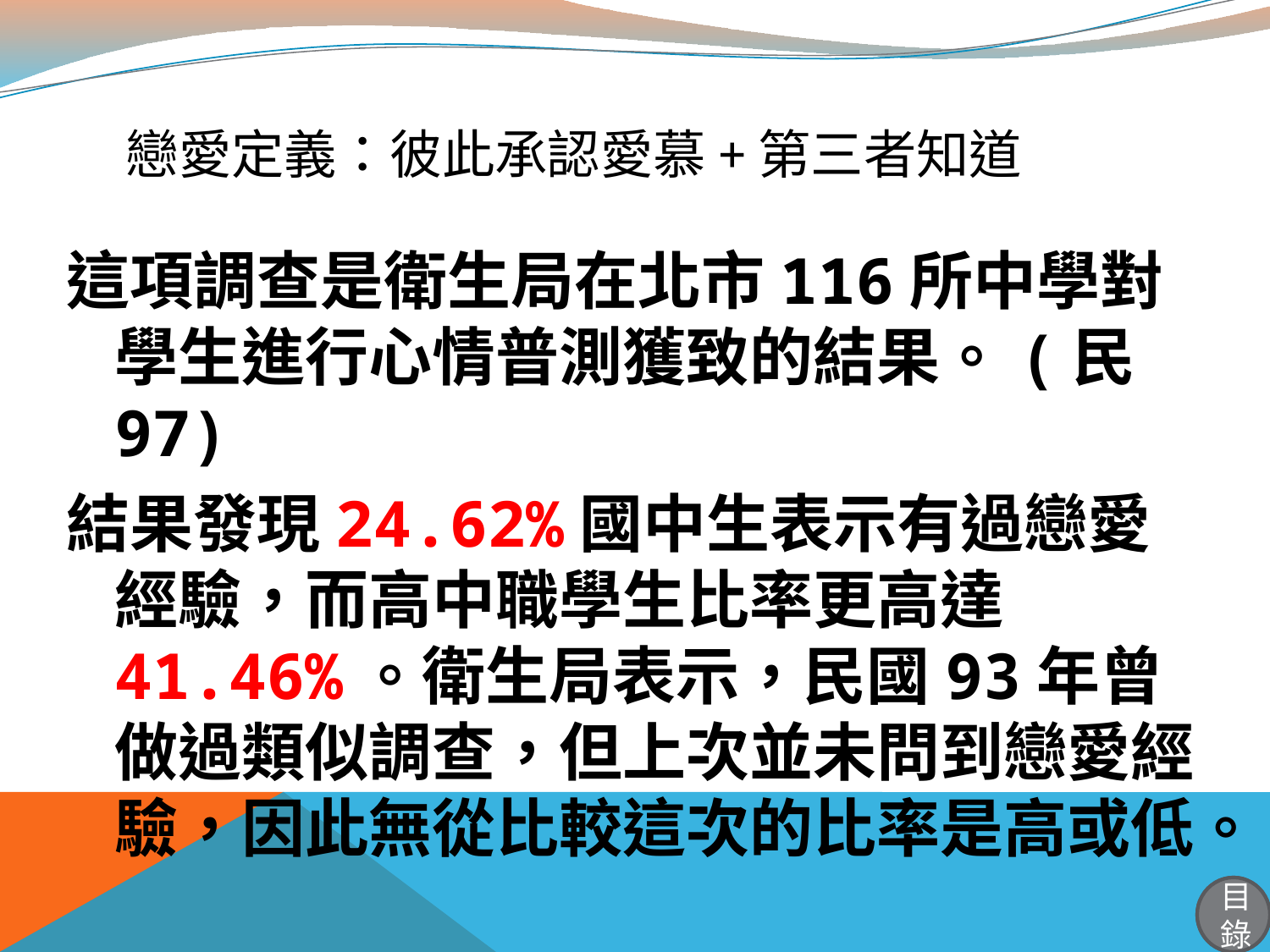

# 戀愛定義：彼此承認愛慕+第三者知道

這項調查是衛生局在北市116所中學對學生進行心情普測獲致的結果。(民97)
結果發現24.62%國中生表示有過戀愛經驗，而高中職學生比率更高達41.46%。衛生局表示，民國93年曾做過類似調查，但上次並未問到戀愛經驗，因此無從比較這次的比率是高或低。